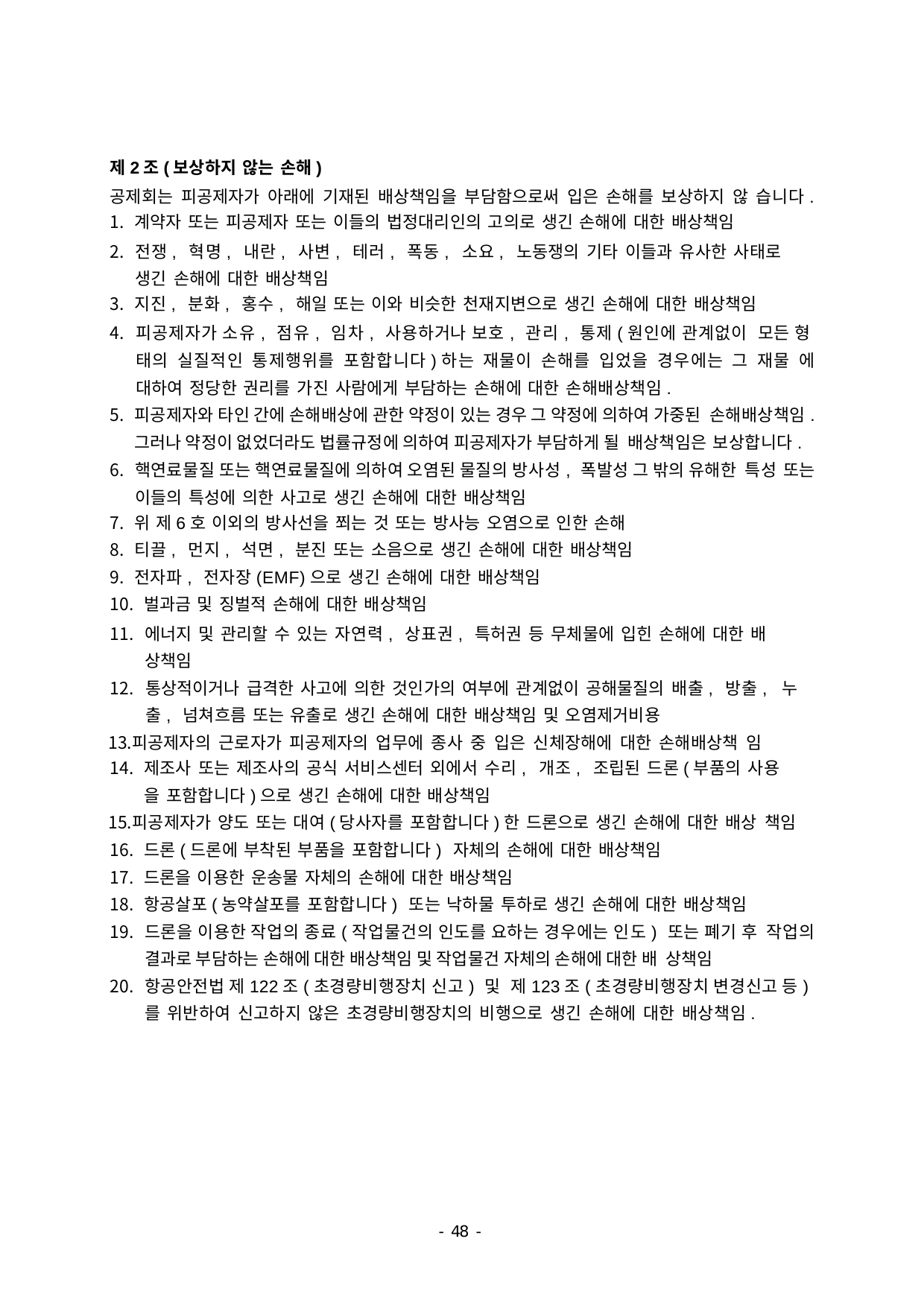

제2조(보상하지 않는 손해)
공제회는 피공제자가 아래에 기재된 배상책임을 부담함으로써 입은 손해를 보상하지 않  습니다.
계약자 또는 피공제자 또는 이들의 법정대리인의 고의로 생긴 손해에 대한 배상책임
전쟁, 혁명, 내란, 사변, 테러, 폭동, 소요, 노동쟁의 기타 이들과 유사한 사태로 생긴  손해에 대한 배상책임
지진, 분화, 홍수, 해일 또는 이와 비슷한 천재지변으로 생긴 손해에 대한 배상책임
피공제자가 소유, 점유, 임차, 사용하거나 보호, 관리, 통제(원인에 관계없이 모든 형  태의 실질적인 통제행위를 포함합니다)하는 재물이 손해를 입었을 경우에는 그 재물  에 대하여 정당한 권리를 가진 사람에게 부담하는 손해에 대한 손해배상책임.
피공제자와 타인 간에 손해배상에 관한 약정이 있는 경우 그 약정에 의하여 가중된  손해배상책임. 그러나 약정이 없었더라도 법률규정에 의하여 피공제자가 부담하게 될  배상책임은 보상합니다.
핵연료물질 또는 핵연료물질에 의하여 오염된 물질의 방사성, 폭발성 그 밖의 유해한  특성 또는 이들의 특성에 의한 사고로 생긴 손해에 대한 배상책임
위 제6호 이외의 방사선을 쬐는 것 또는 방사능 오염으로 인한 손해
티끌, 먼지, 석면, 분진 또는 소음으로 생긴 손해에 대한 배상책임
전자파, 전자장(EMF)으로 생긴 손해에 대한 배상책임
벌과금 및 징벌적 손해에 대한 배상책임
에너지 및 관리할 수 있는 자연력, 상표권, 특허권 등 무체물에 입힌 손해에 대한 배  상책임
통상적이거나 급격한 사고에 의한 것인가의 여부에 관계없이 공해물질의 배출, 방출,  누출, 넘쳐흐름 또는 유출로 생긴 손해에 대한 배상책임 및 오염제거비용
피공제자의 근로자가 피공제자의 업무에 종사 중 입은 신체장해에 대한 손해배상책  임
제조사 또는 제조사의 공식 서비스센터 외에서 수리, 개조, 조립된 드론(부품의 사용
을 포함합니다)으로 생긴 손해에 대한 배상책임
피공제자가 양도 또는 대여(당사자를 포함합니다)한 드론으로 생긴 손해에 대한 배상  책임
드론(드론에 부착된 부품을 포함합니다) 자체의 손해에 대한 배상책임
드론을 이용한 운송물 자체의 손해에 대한 배상책임
항공살포(농약살포를 포함합니다) 또는 낙하물 투하로 생긴 손해에 대한 배상책임
드론을 이용한 작업의 종료(작업물건의 인도를 요하는 경우에는 인도) 또는 폐기 후  작업의 결과로 부담하는 손해에 대한 배상책임 및 작업물건 자체의 손해에 대한 배  상책임
항공안전법 제122조(초경량비행장치 신고) 및 제123조(초경량비행장치 변경신고 등)  를 위반하여 신고하지 않은 초경량비행장치의 비행으로 생긴 손해에 대한 배상책임.
- 48 -